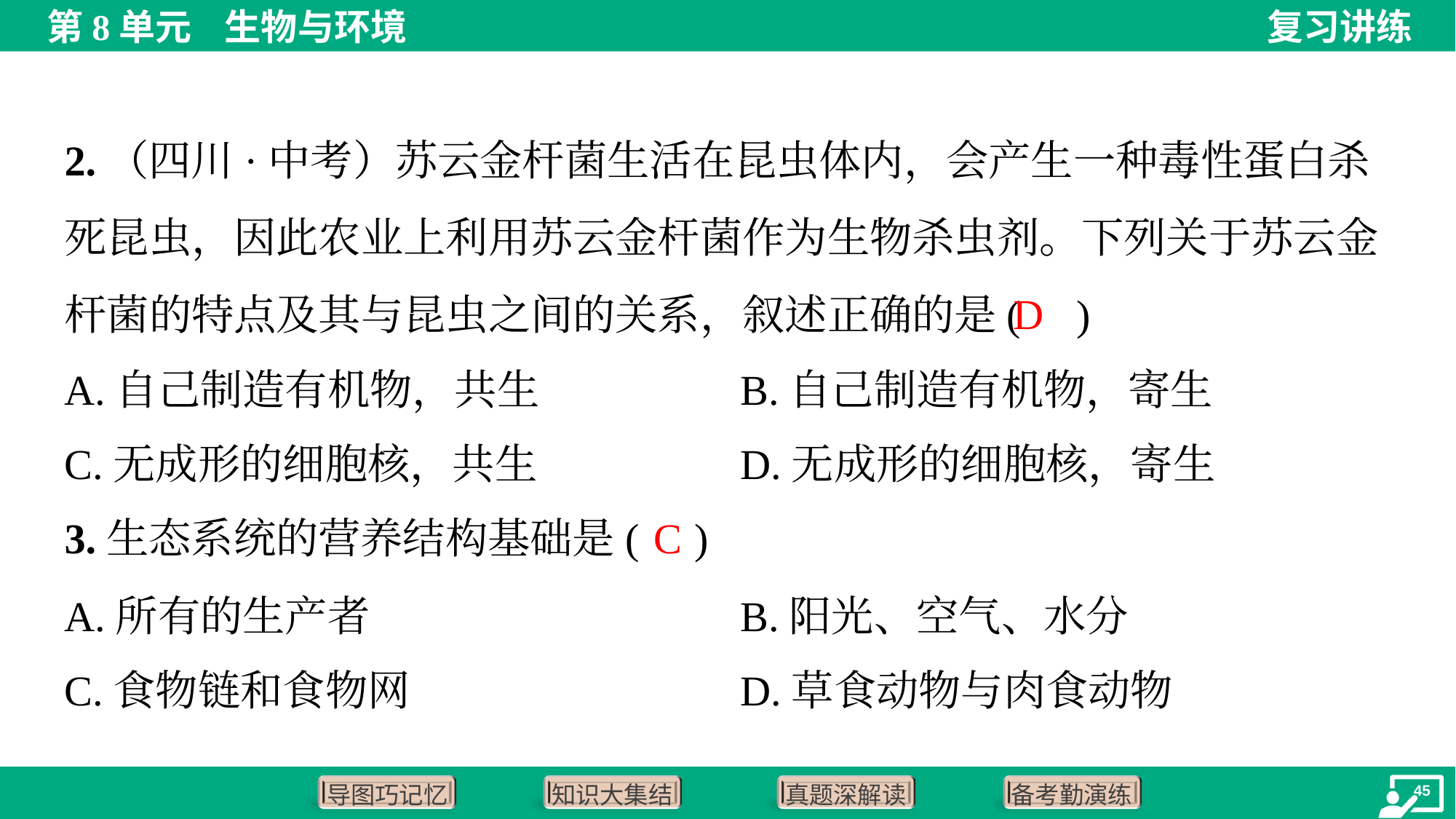

2.（四川·中考）苏云金杆菌生活在昆虫体内，会产生一种毒性蛋白杀死昆虫，因此农业上利用苏云金杆菌作为生物杀虫剂。下列关于苏云金杆菌的特点及其与昆虫之间的关系，叙述正确的是(     )
D
A.自己制造有机物，共生	B.自己制造有机物，寄生
C.无成形的细胞核，共生	D.无成形的细胞核，寄生
C
3.生态系统的营养结构基础是(     )
A.所有的生产者	B.阳光、空气、水分
C.食物链和食物网	D.草食动物与肉食动物